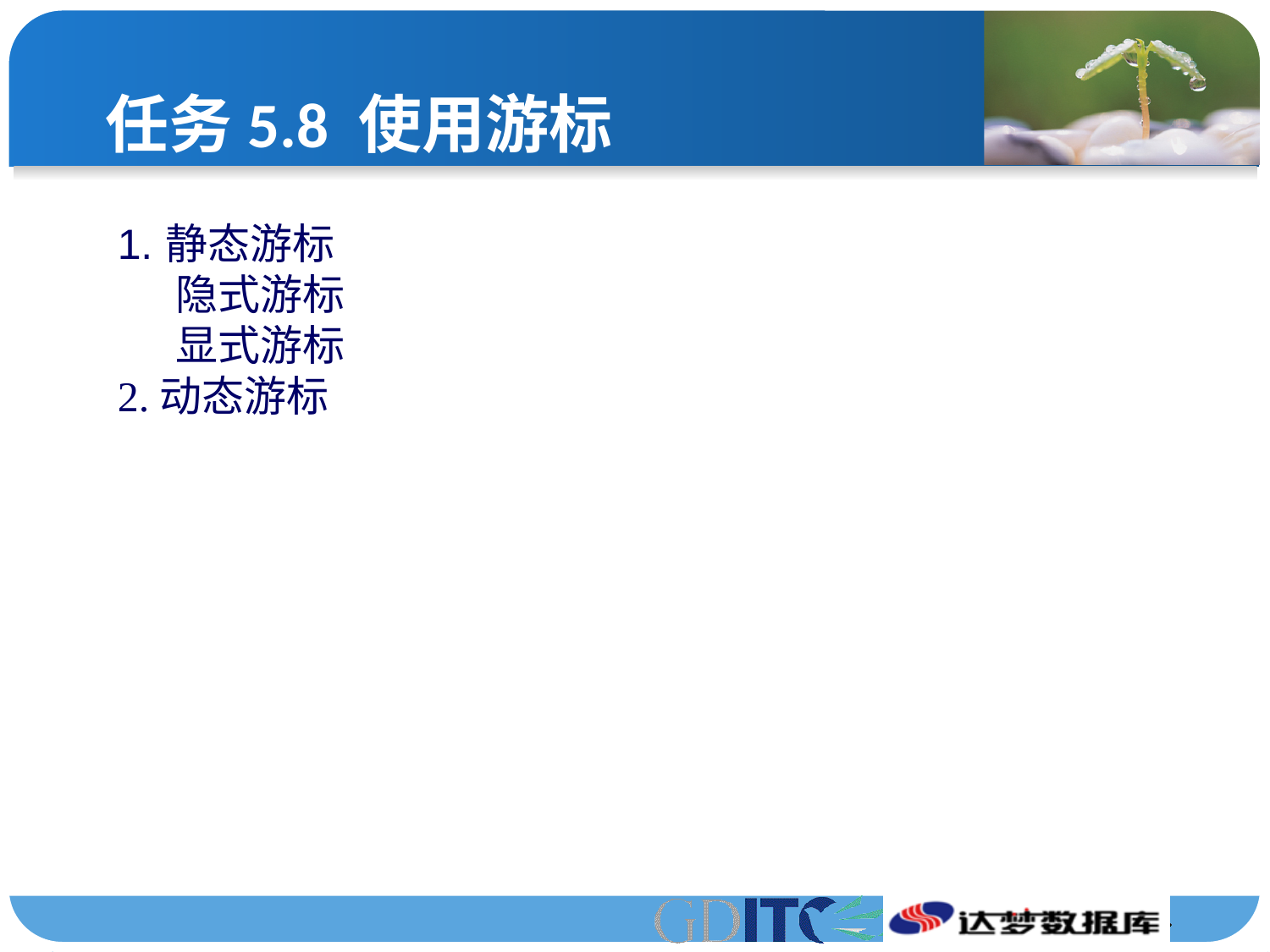

# 任务5.8 使用游标
静态游标
     隐式游标
     显式游标
2.动态游标